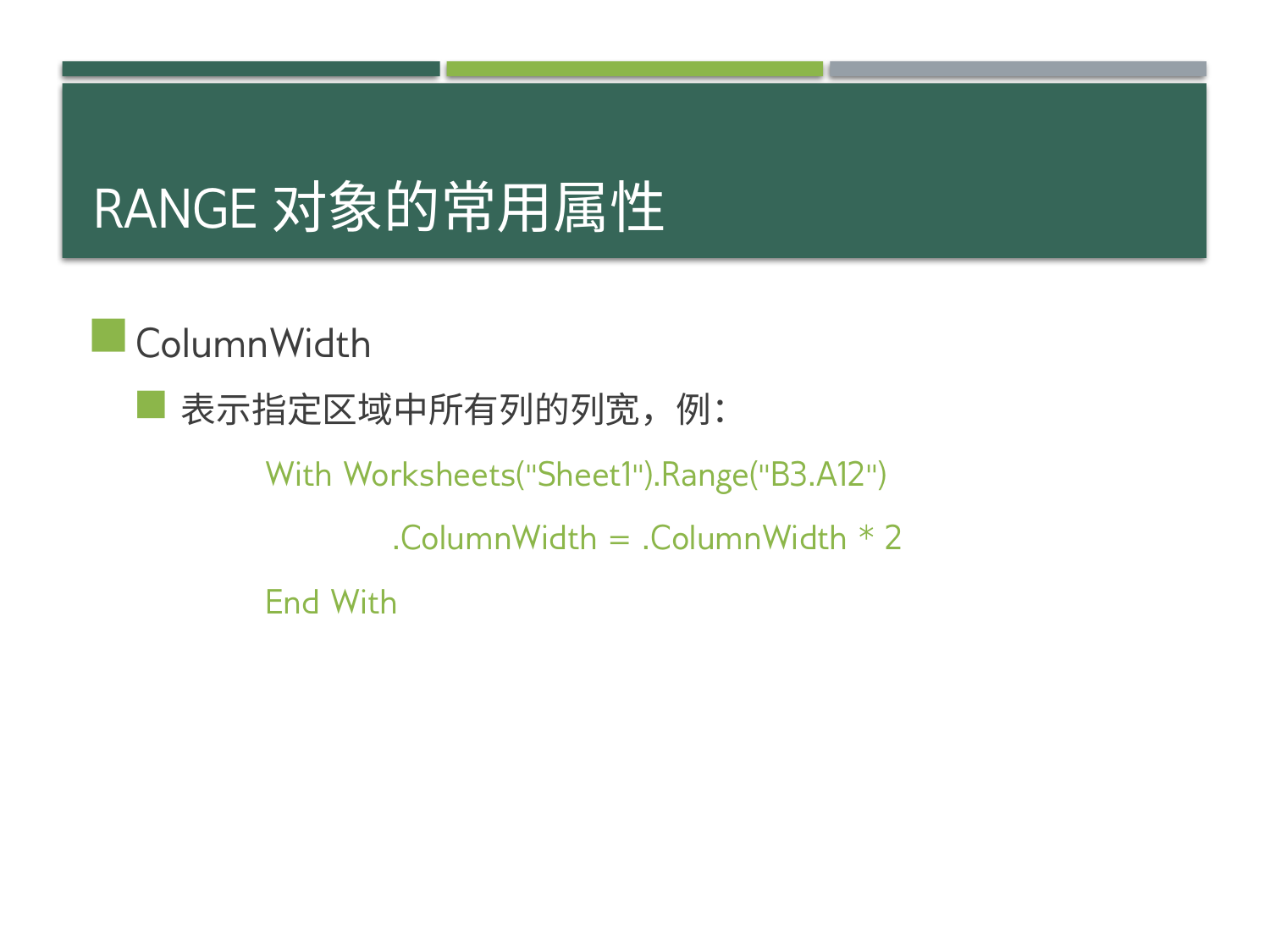

# Range对象的常用属性
ColumnWidth
表示指定区域中所有列的列宽，例：
	With Worksheets("Sheet1").Range("B3.A12")
    		.ColumnWidth = .ColumnWidth * 2
	End With